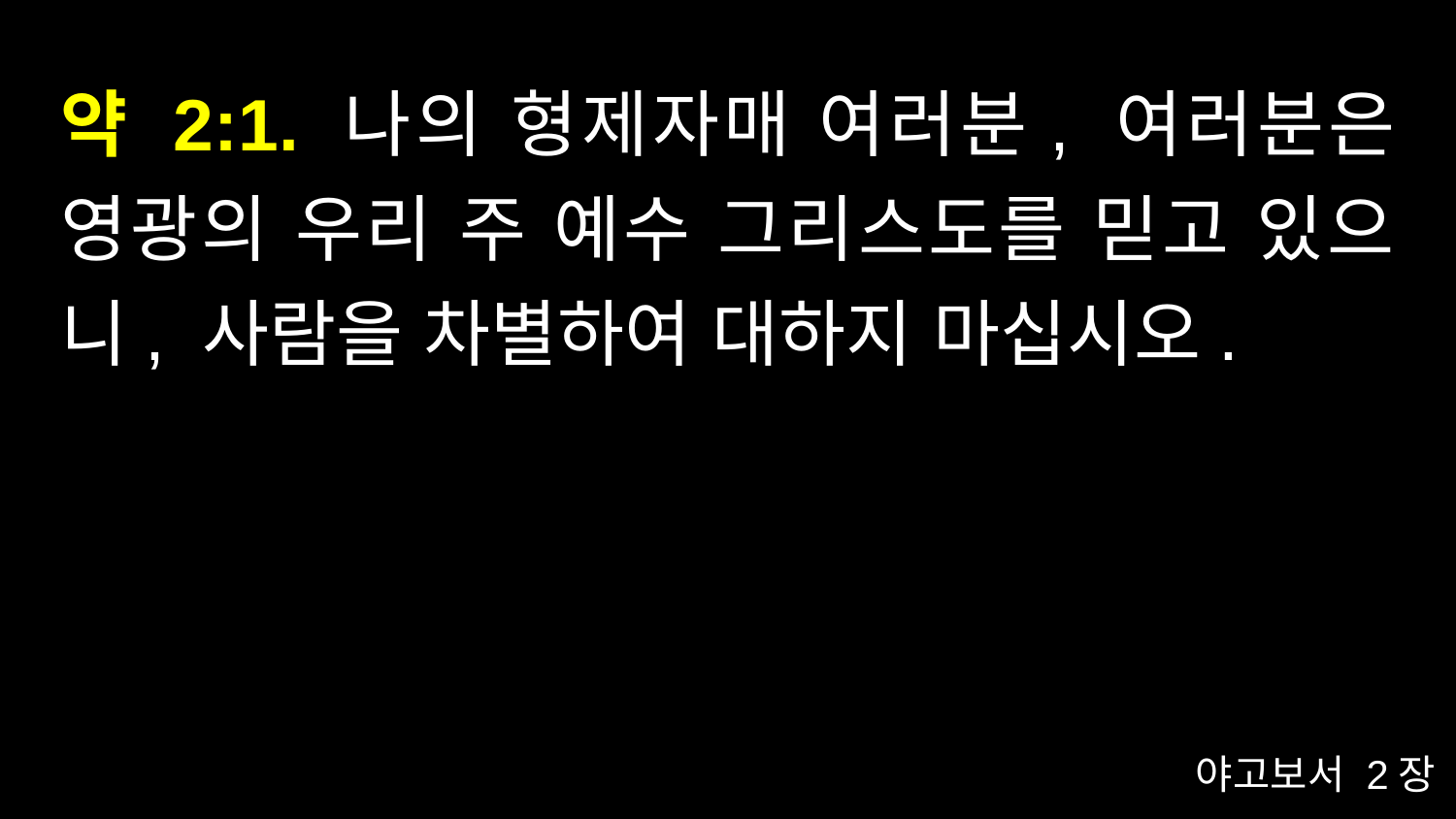

# 약 2:1. 나의 형제자매 여러분, 여러분은 영광의 우리 주 예수 그리스도를 믿고 있으니, 사람을 차별하여 대하지 마십시오.
야고보서 2장